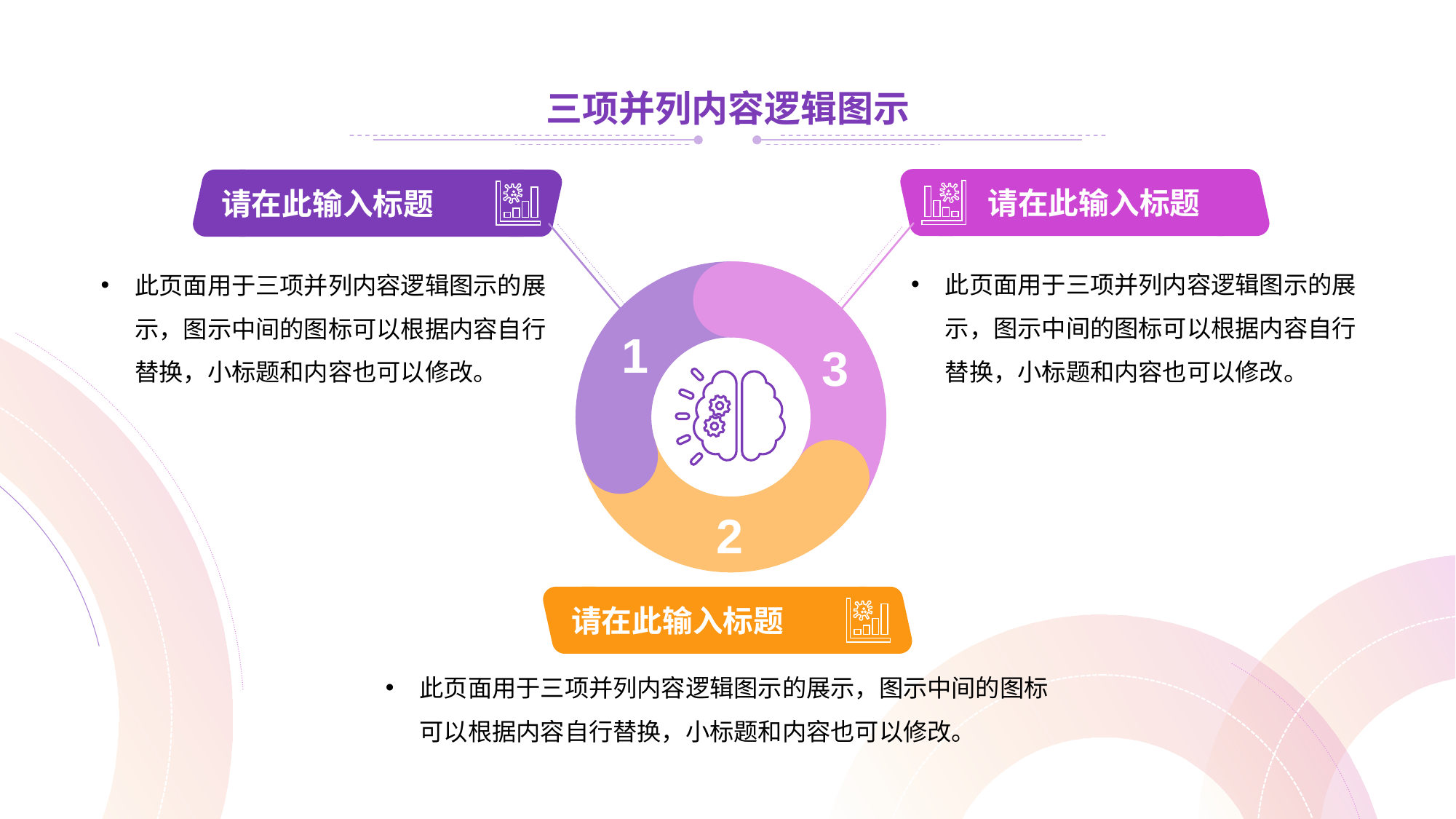

三项并列内容逻辑图示

请在此输入标题
请在此输入标题

此页面用于三项并列内容逻辑图示的展示，图示中间的图标可以根据内容自行替换，小标题和内容也可以修改。
此页面用于三项并列内容逻辑图示的展示，图示中间的图标可以根据内容自行替换，小标题和内容也可以修改。

1
3

2

请在此输入标题

此页面用于三项并列内容逻辑图示的展示，图示中间的图标可以根据内容自行替换，小标题和内容也可以修改。